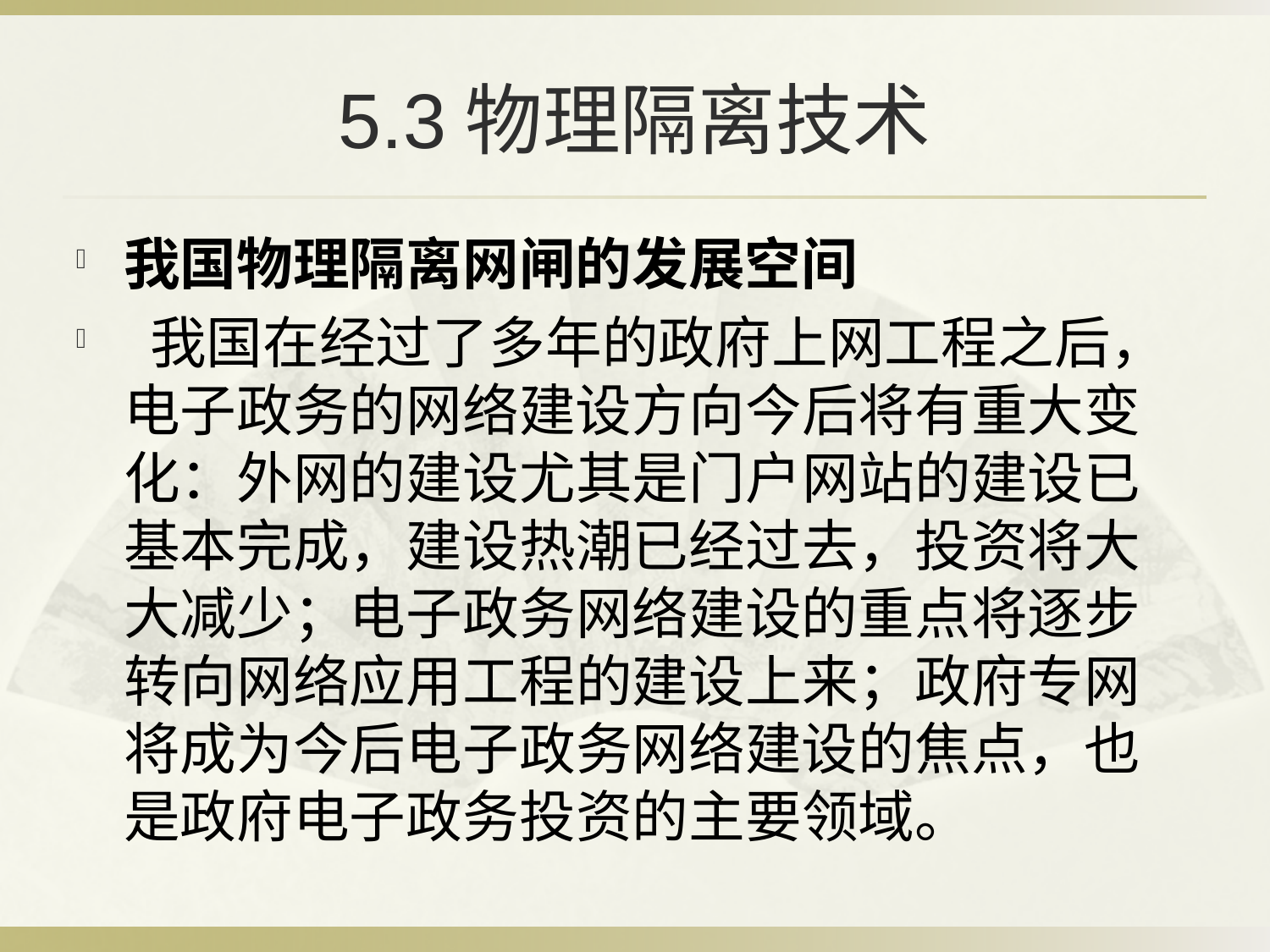

# 5.3物理隔离技术
我国物理隔离网闸的发展空间
 我国在经过了多年的政府上网工程之后，电子政务的网络建设方向今后将有重大变化：外网的建设尤其是门户网站的建设已基本完成，建设热潮已经过去，投资将大大减少；电子政务网络建设的重点将逐步转向网络应用工程的建设上来；政府专网将成为今后电子政务网络建设的焦点，也是政府电子政务投资的主要领域。